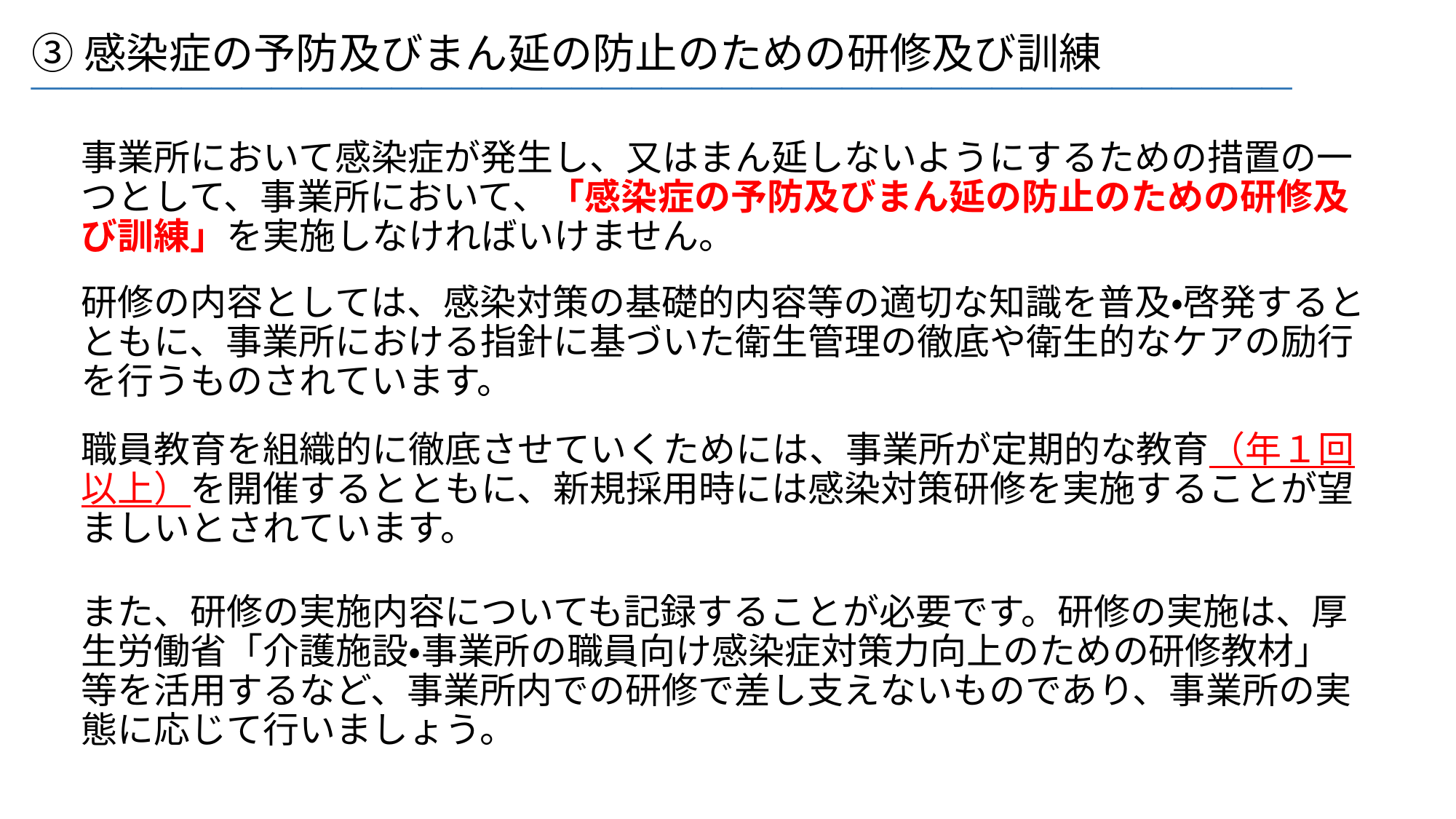

__________________________________________
③感染症の予防及びまん延の防止のための研修及び訓練
事業所において感染症が発生し、又はまん延しないようにするための措置の一つとして、事業所において、「感染症の予防及びまん延の防止のための研修及び訓練」を実施しなければいけません。
研修の内容としては、感染対策の基礎的内容等の適切な知識を普及・啓発するとともに、事業所における指針に基づいた衛生管理の徹底や衛生的なケアの励行を行うものされています。
職員教育を組織的に徹底させていくためには、事業所が定期的な教育（年１回以上）を開催するとともに、新規採用時には感染対策研修を実施することが望ましいとされています。
また、研修の実施内容についても記録することが必要です。研修の実施は、厚生労働省「介護施設・事業所の職員向け感染症対策力向上のための研修教材」等を活用するなど、事業所内での研修で差し支えないものであり、事業所の実態に応じて行いましょう。